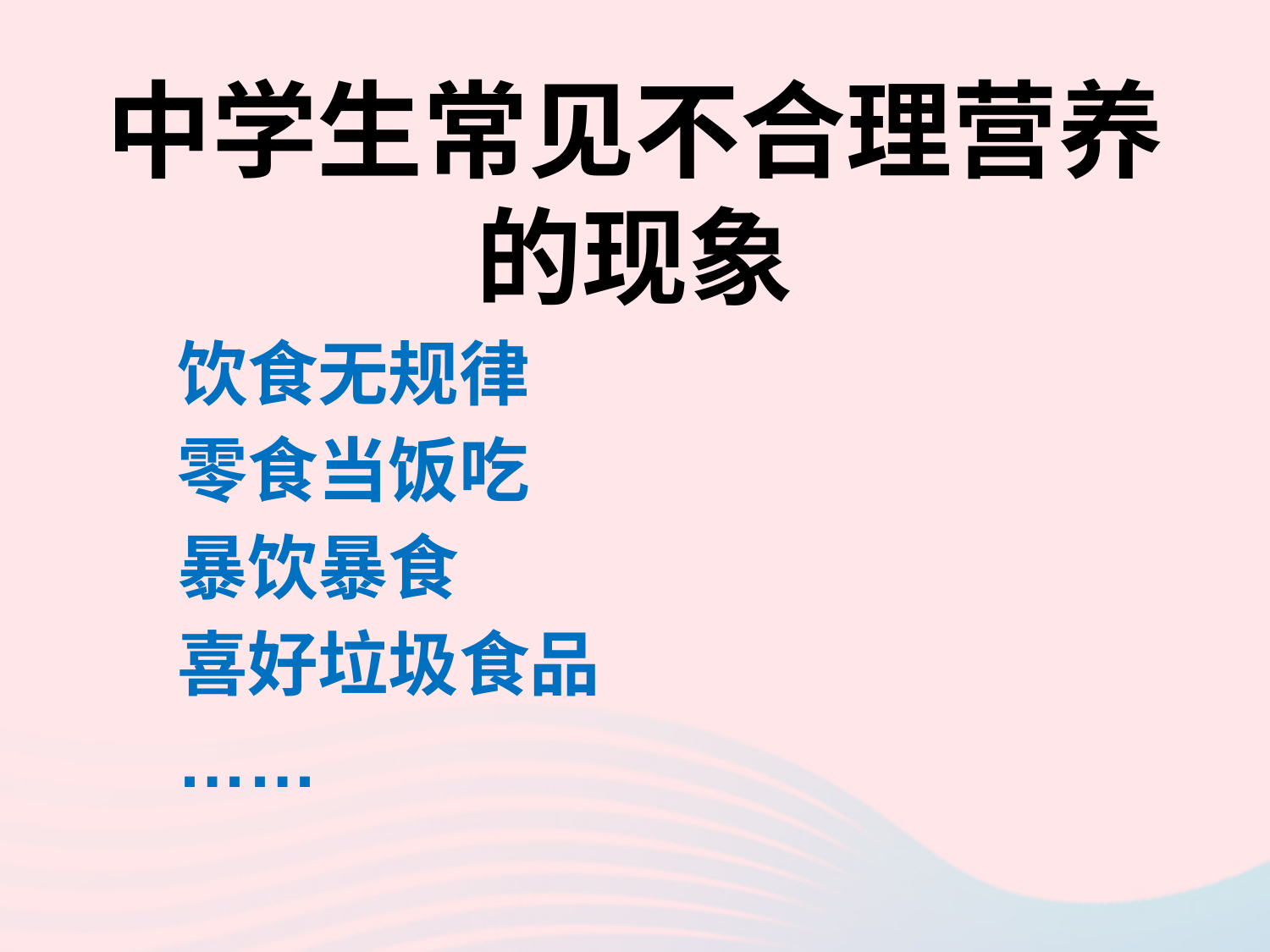

# 中学生常见不合理营养的现象
饮食无规律
零食当饭吃
暴饮暴食
喜好垃圾食品
……